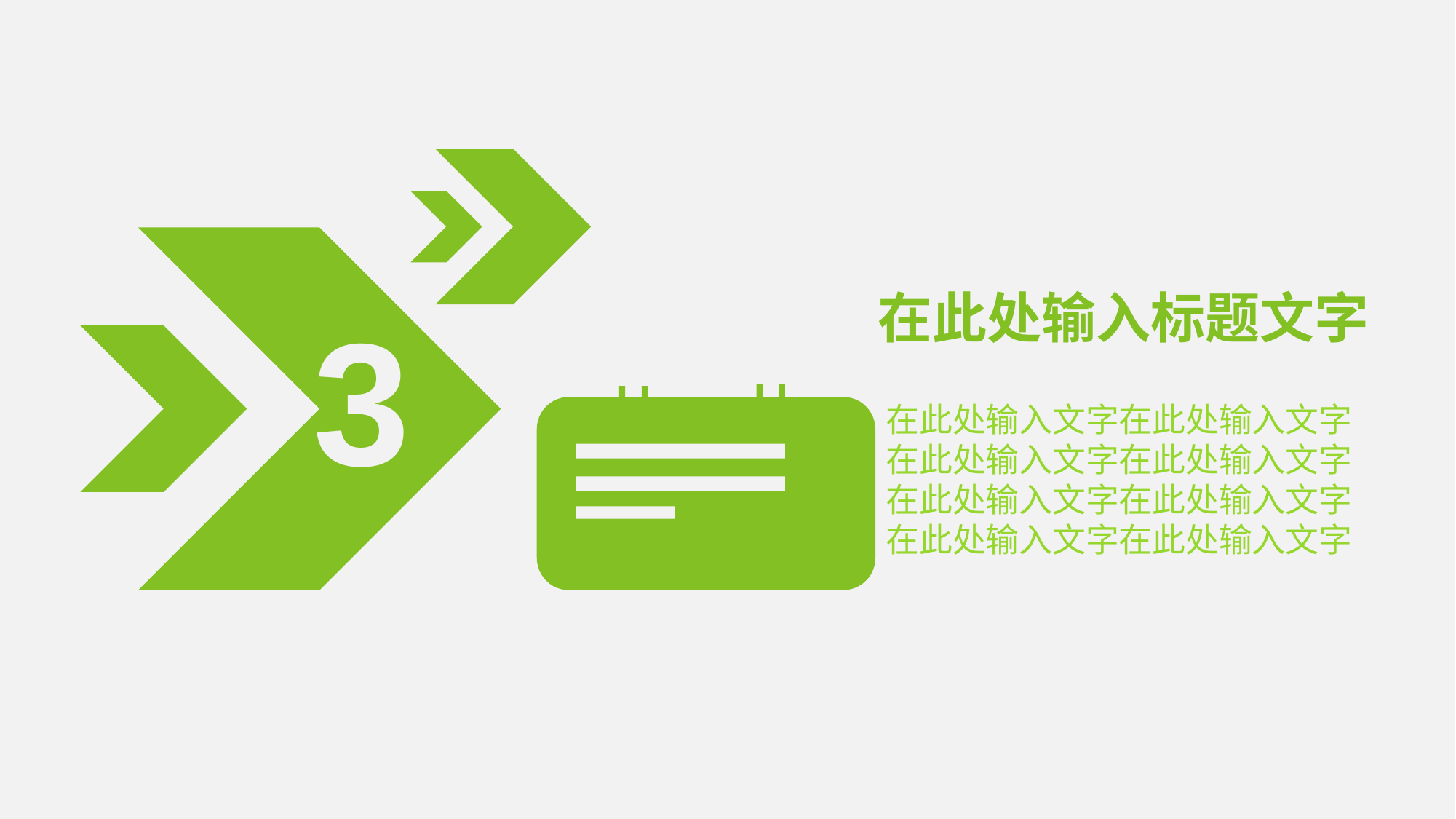

在此处输入标题文字
3

在此处输入文字在此处输入文字
在此处输入文字在此处输入文字
在此处输入文字在此处输入文字
在此处输入文字在此处输入文字